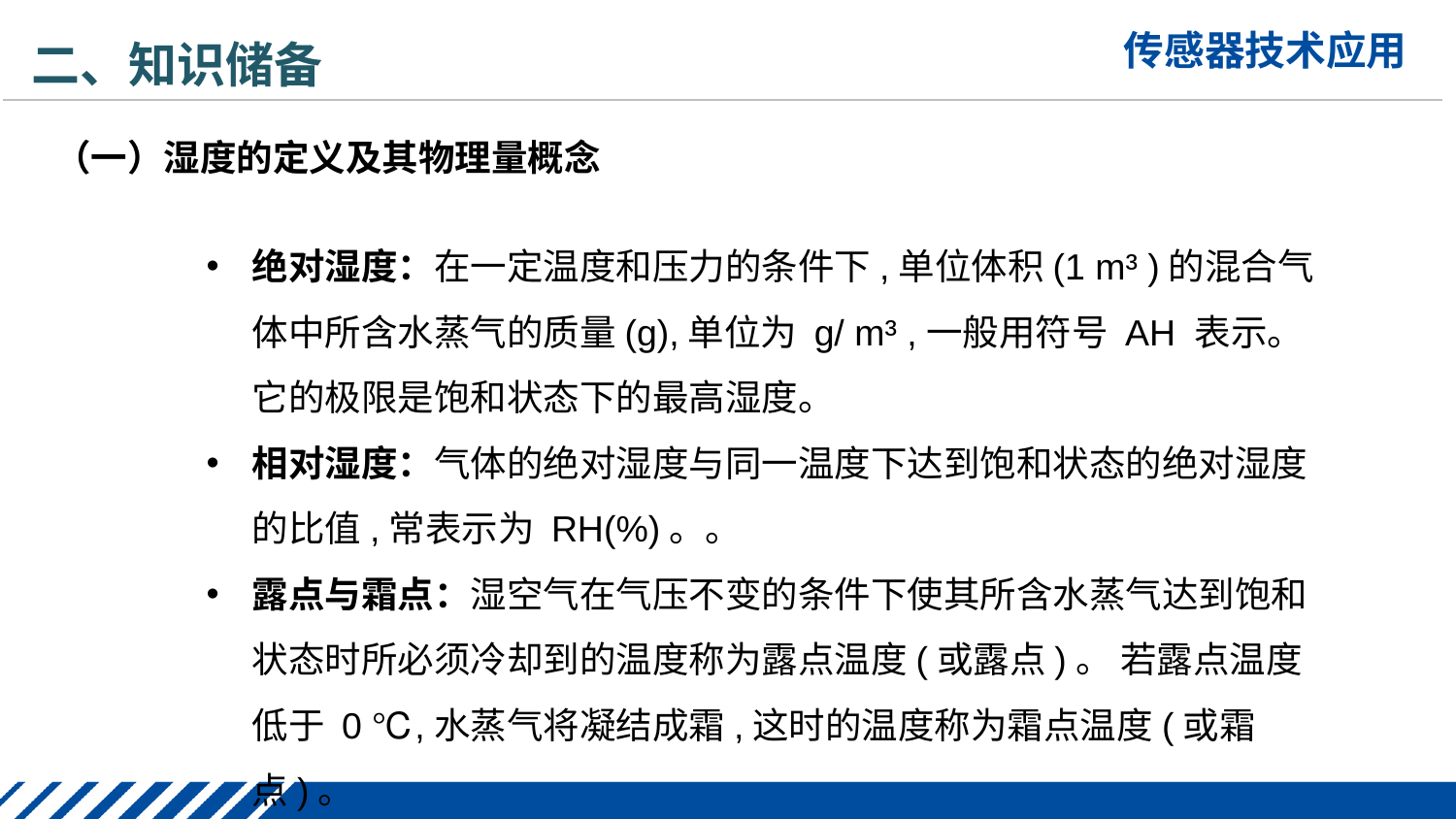

二、知识储备
（一）湿度的定义及其物理量概念
绝对湿度：在一定温度和压力的条件下,单位体积(1 m³ )的混合气体中所含水蒸气的质量(g),单位为 g/ m³ ,一般用符号 AH 表示。 它的极限是饱和状态下的最高湿度。
相对湿度：气体的绝对湿度与同一温度下达到饱和状态的绝对湿度的比值,常表示为 RH(%)。。
露点与霜点：湿空气在气压不变的条件下使其所含水蒸气达到饱和状态时所必须冷却到的温度称为露点温度(或露点)。 若露点温度低于 0 ℃,水蒸气将凝结成霜,这时的温度称为霜点温度(或霜点)。